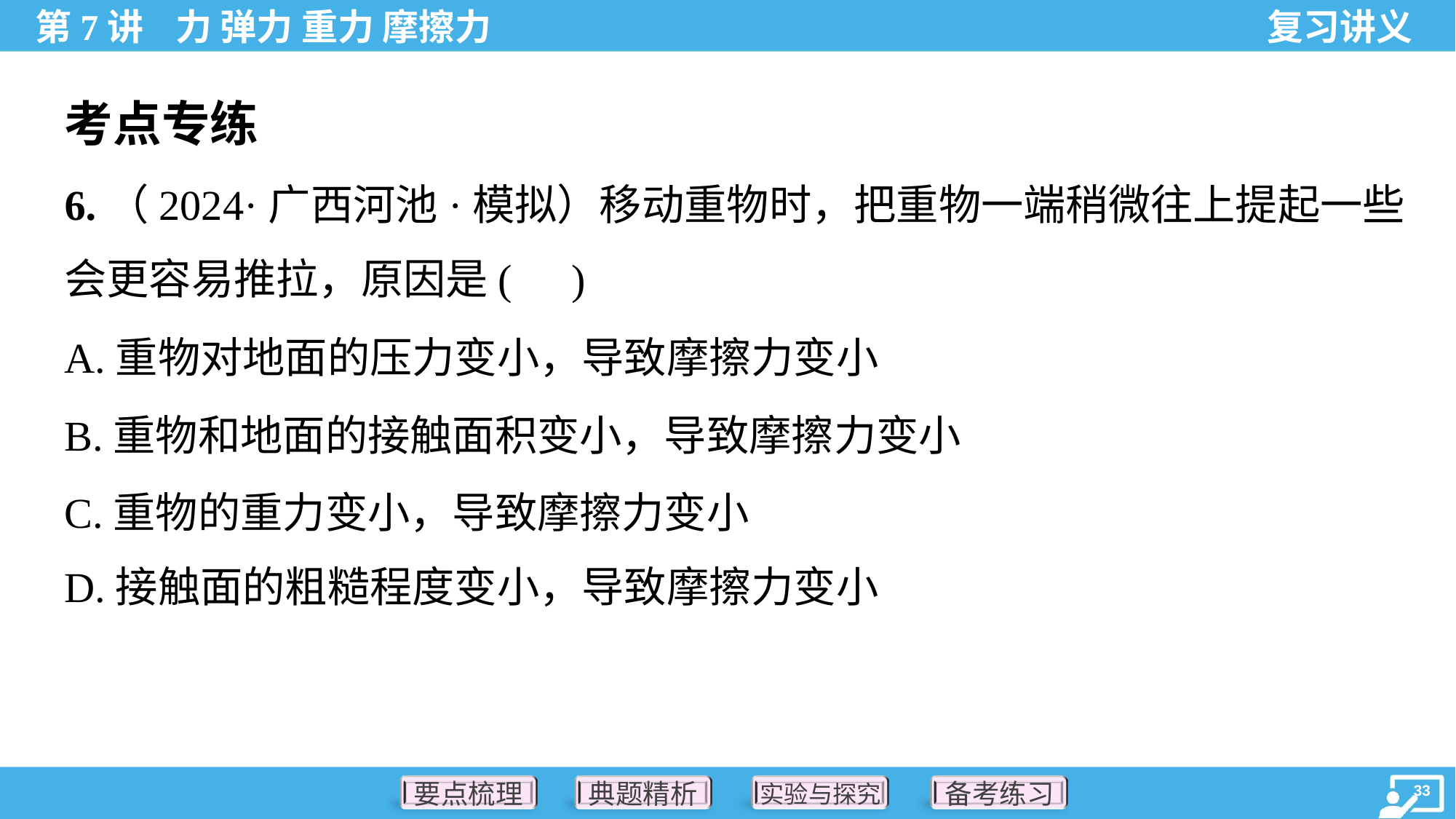

考点专练
6.（2024·广西河池·模拟）移动重物时，把重物一端稍微往上提起一些
会更容易推拉，原因是(     )
A.重物对地面的压力变小，导致摩擦力变小
B.重物和地面的接触面积变小，导致摩擦力变小
C.重物的重力变小，导致摩擦力变小
D.接触面的粗糙程度变小，导致摩擦力变小